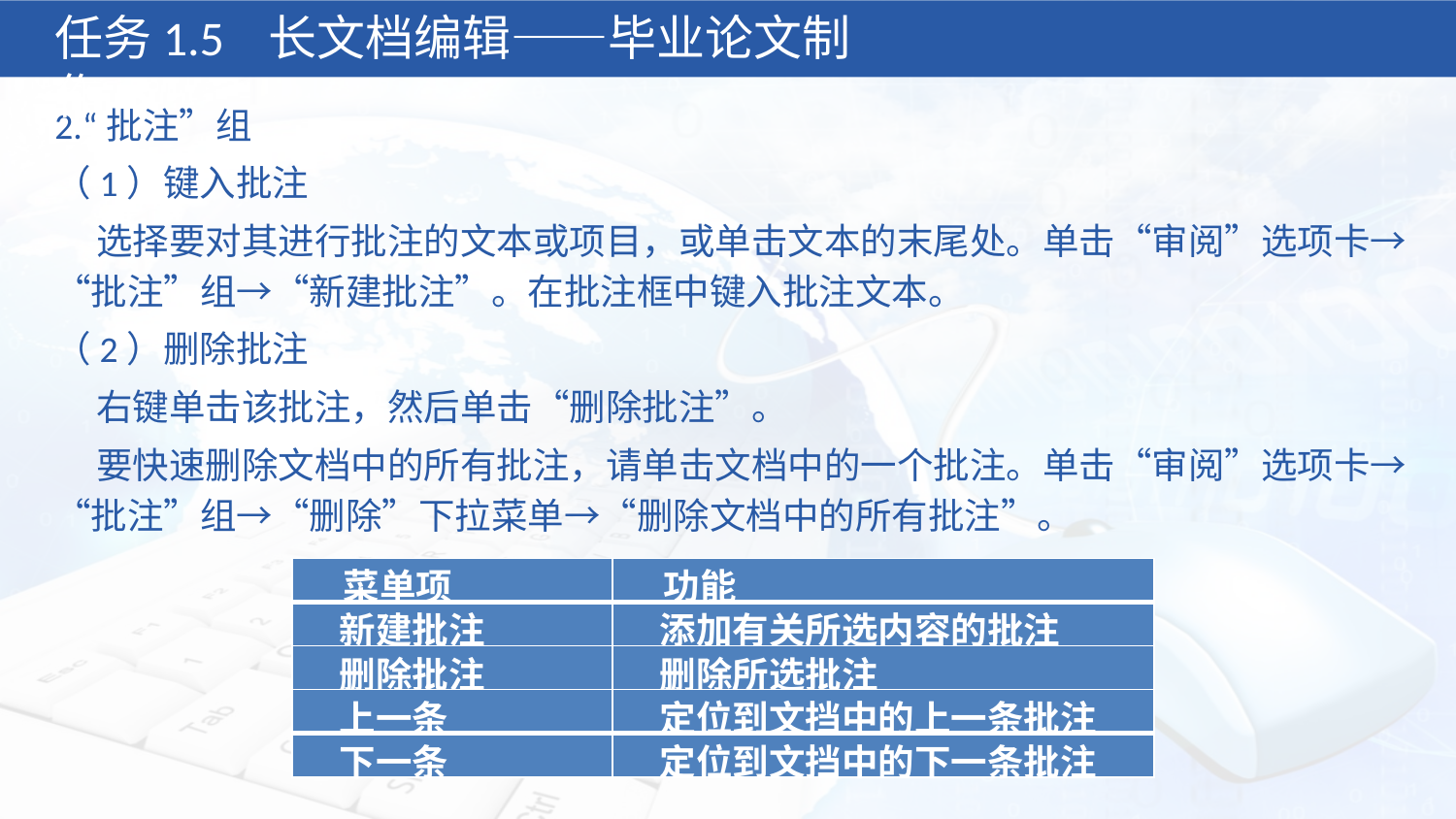

任务1.5   长文档编辑——毕业论文制作
2.“批注”组
（1）键入批注
    选择要对其进行批注的文本或项目，或单击文本的末尾处。单击“审阅”选项卡→“批注”组→“新建批注”。在批注框中键入批注文本。
（2）删除批注
    右键单击该批注，然后单击“删除批注”。
    要快速删除文档中的所有批注，请单击文档中的一个批注。单击“审阅”选项卡→“批注”组→“删除”下拉菜单→“删除文档中的所有批注”。
| 菜单项 | 功能 |
| --- | --- |
| 新建批注 | 添加有关所选内容的批注 |
| 删除批注 | 删除所选批注 |
| 上一条 | 定位到文挡中的上一条批注 |
| 下一条 | 定位到文挡中的下一条批注 |